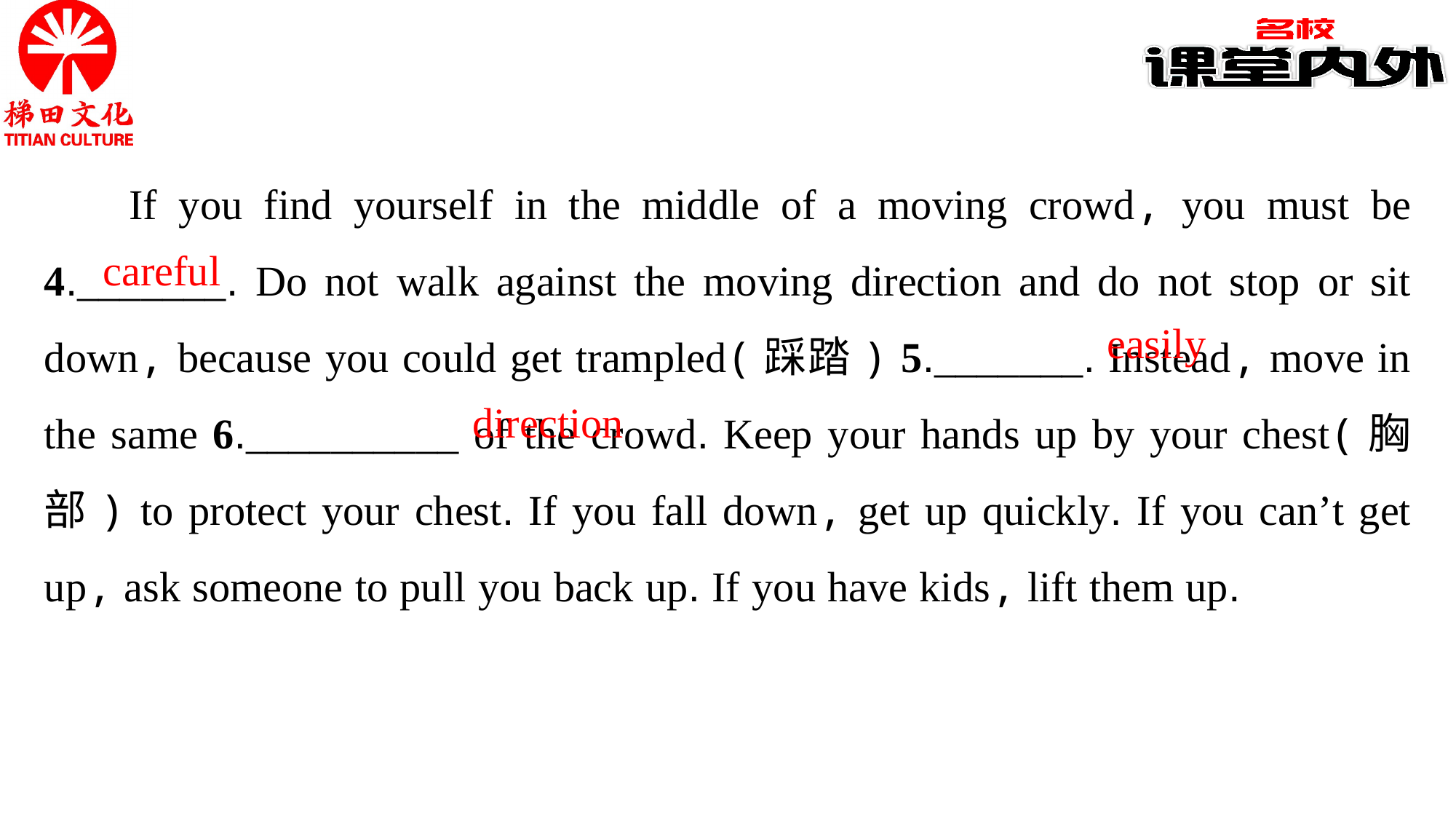

If you find yourself in the middle of a moving crowd, you must be 4._______. Do not walk against the moving direction and do not stop or sit down, because you could get trampled(踩踏) 5._______. Instead, move in the same 6.__________ of the crowd. Keep your hands up by your chest(胸部) to protect your chest. If you fall down, get up quickly. If you can’t get up, ask someone to pull you back up. If you have kids, lift them up.
careful
easily
direction